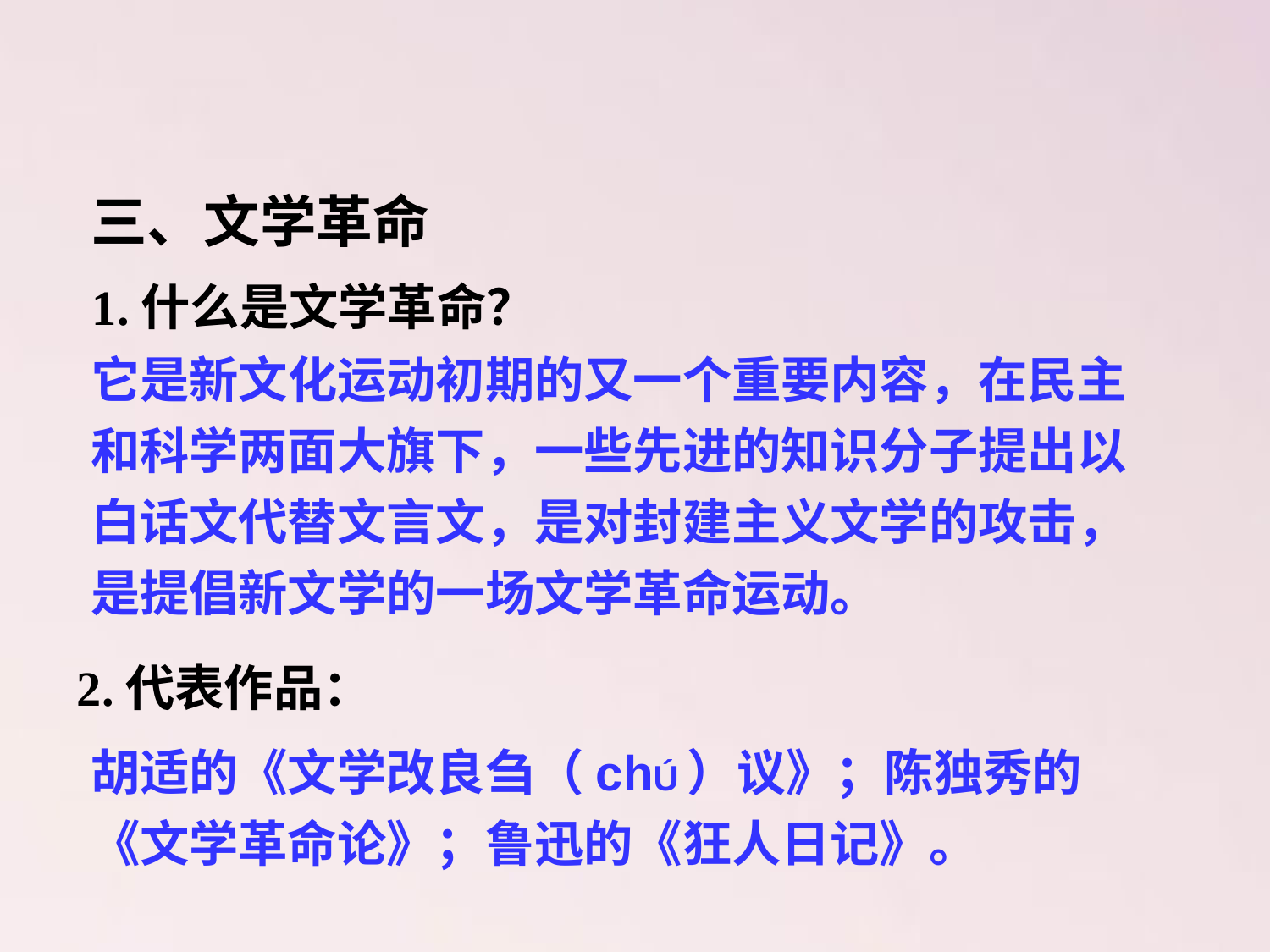

三、文学革命
1.什么是文学革命？
它是新文化运动初期的又一个重要内容，在民主和科学两面大旗下，一些先进的知识分子提出以白话文代替文言文，是对封建主义文学的攻击，是提倡新文学的一场文学革命运动。
2.代表作品：
胡适的《文学改良刍（chÚ）议》；陈独秀的《文学革命论》；鲁迅的《狂人日记》。